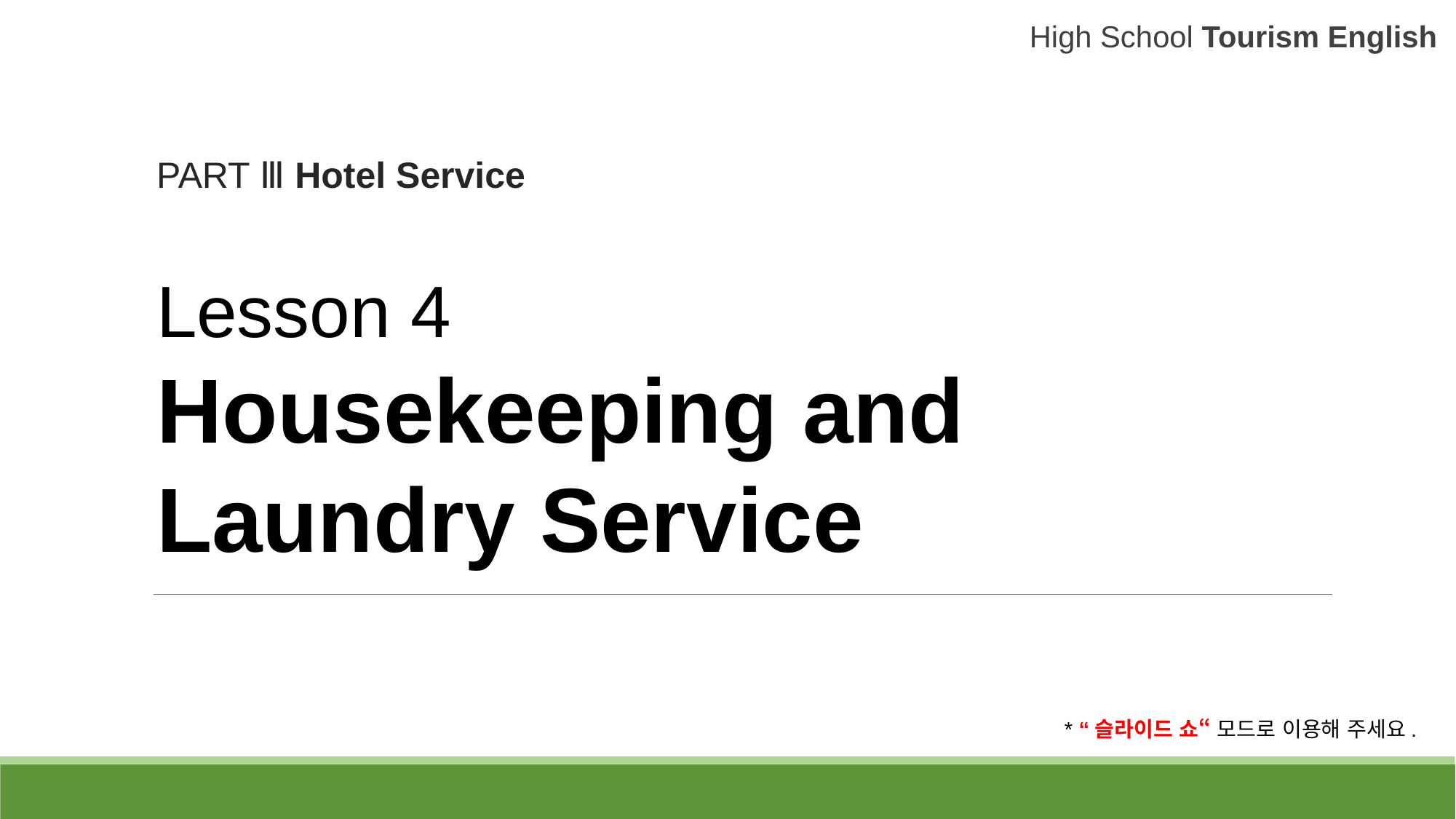

High School Tourism English
PART Ⅲ Hotel Service
# Lesson 4 Housekeeping and Laundry Service
* “슬라이드 쇼“ 모드로 이용해 주세요.